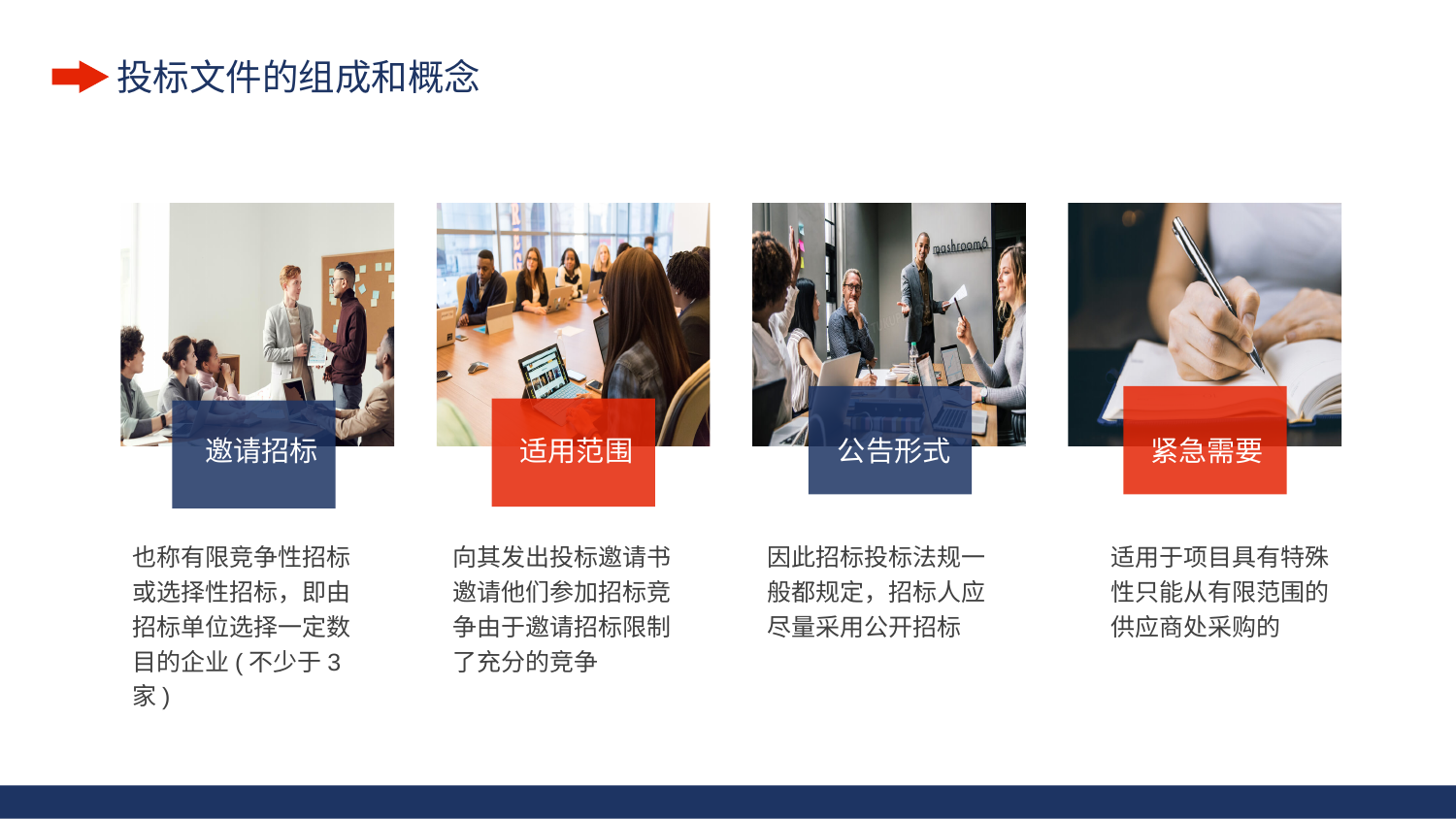

邀请招标
适用范围
公告形式
紧急需要
也称有限竞争性招标或选择性招标，即由招标单位选择一定数目的企业(不少于3家)
向其发出投标邀请书邀请他们参加招标竞争由于邀请招标限制了充分的竞争
因此招标投标法规一般都规定，招标人应尽量采用公开招标
适用于项目具有特殊性只能从有限范围的供应商处采购的